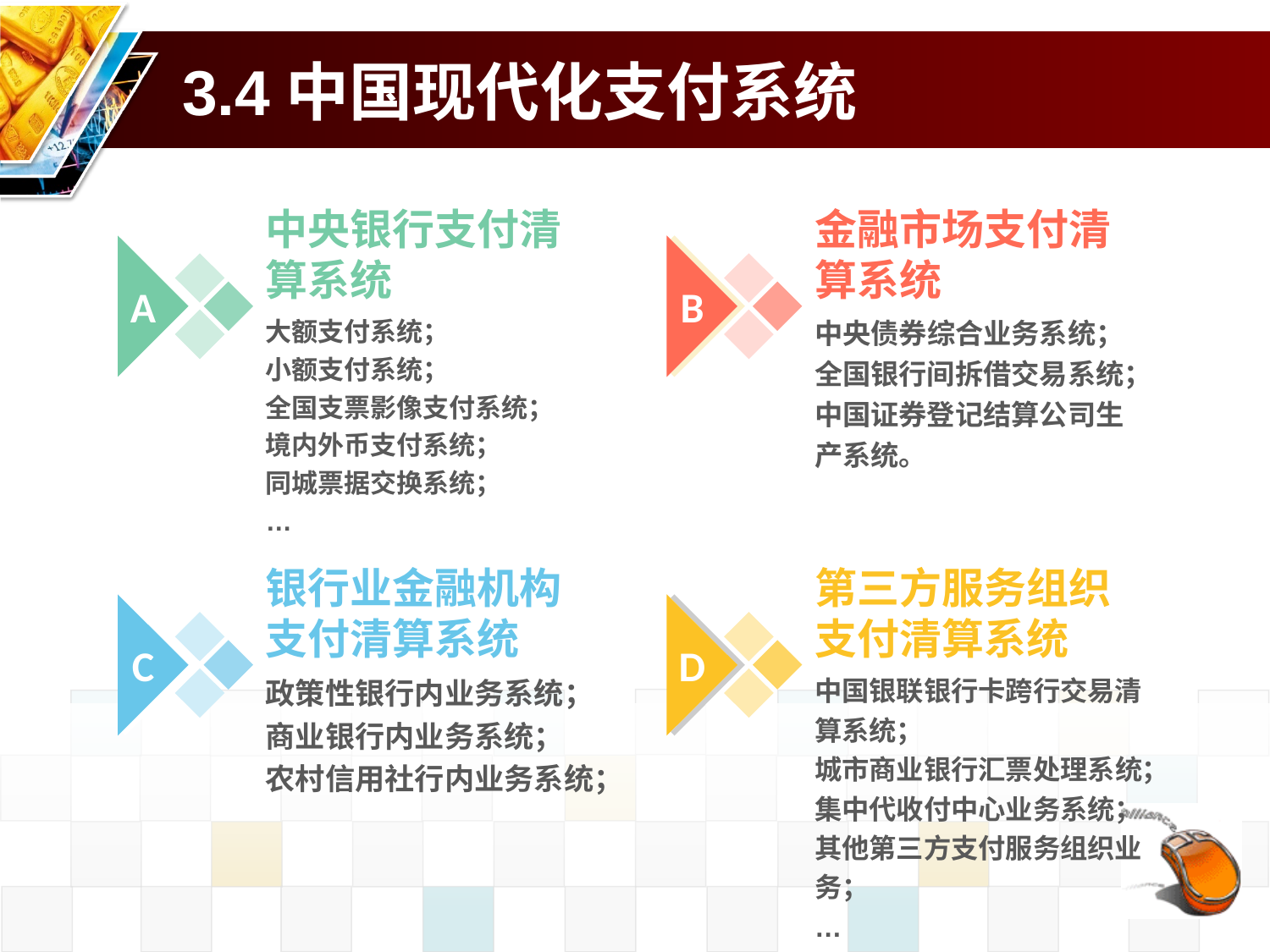

# 3.4中国现代化支付系统
中央银行支付清算系统
金融市场支付清算系统
A

B

大额支付系统；
小额支付系统；
全国支票影像支付系统；
境内外币支付系统；
同城票据交换系统；
…

中央债券综合业务系统；
全国银行间拆借交易系统；
中国证券登记结算公司生产系统。

银行业金融机构支付清算系统
第三方服务组织支付清算系统
C

D

政策性银行内业务系统；
商业银行内业务系统；
农村信用社行内业务系统；

中国银联银行卡跨行交易清算系统；
城市商业银行汇票处理系统；
集中代收付中心业务系统；
其他第三方支付服务组织业务；
…